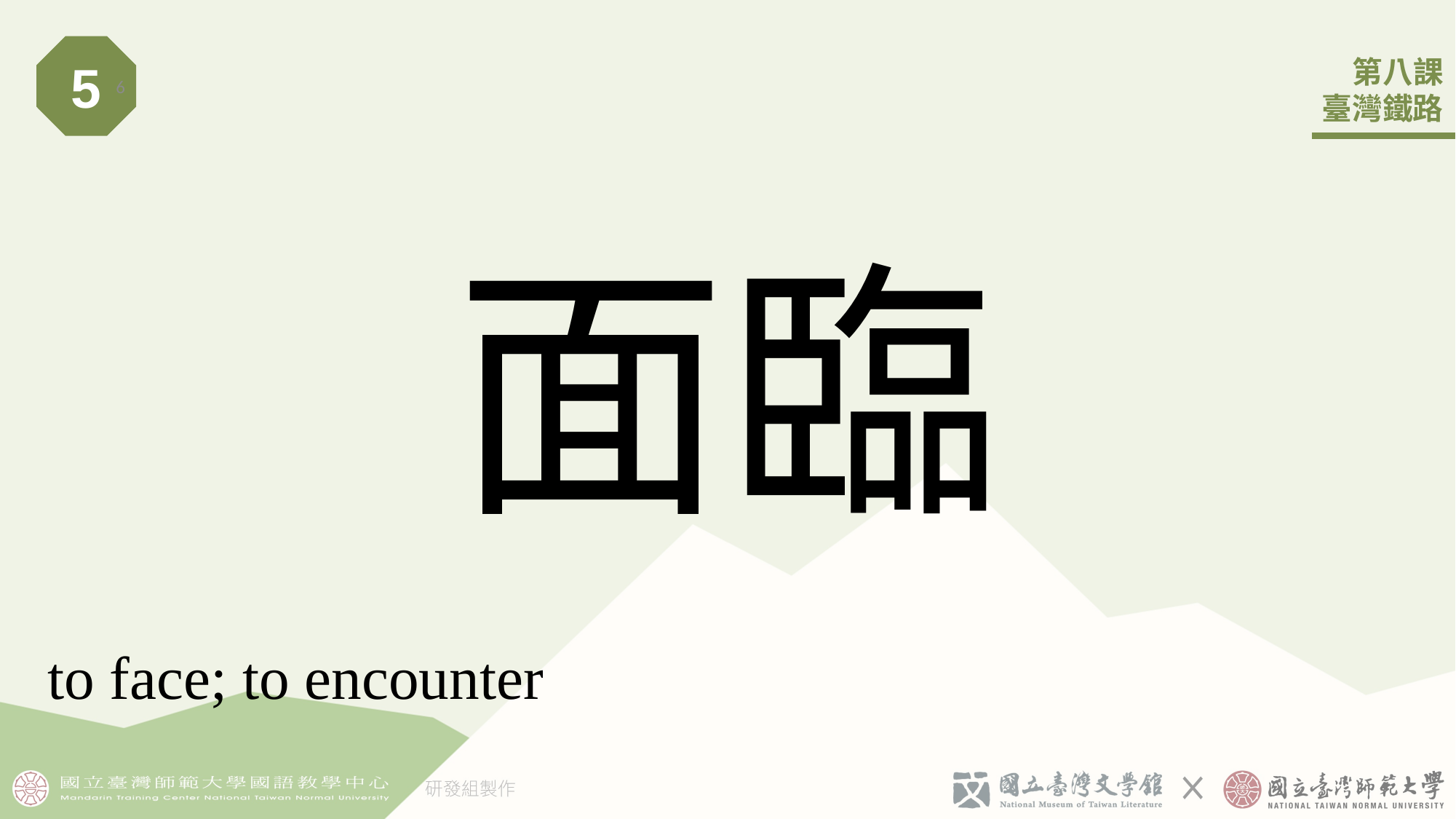

5
6
# 面臨
to face; to encounter